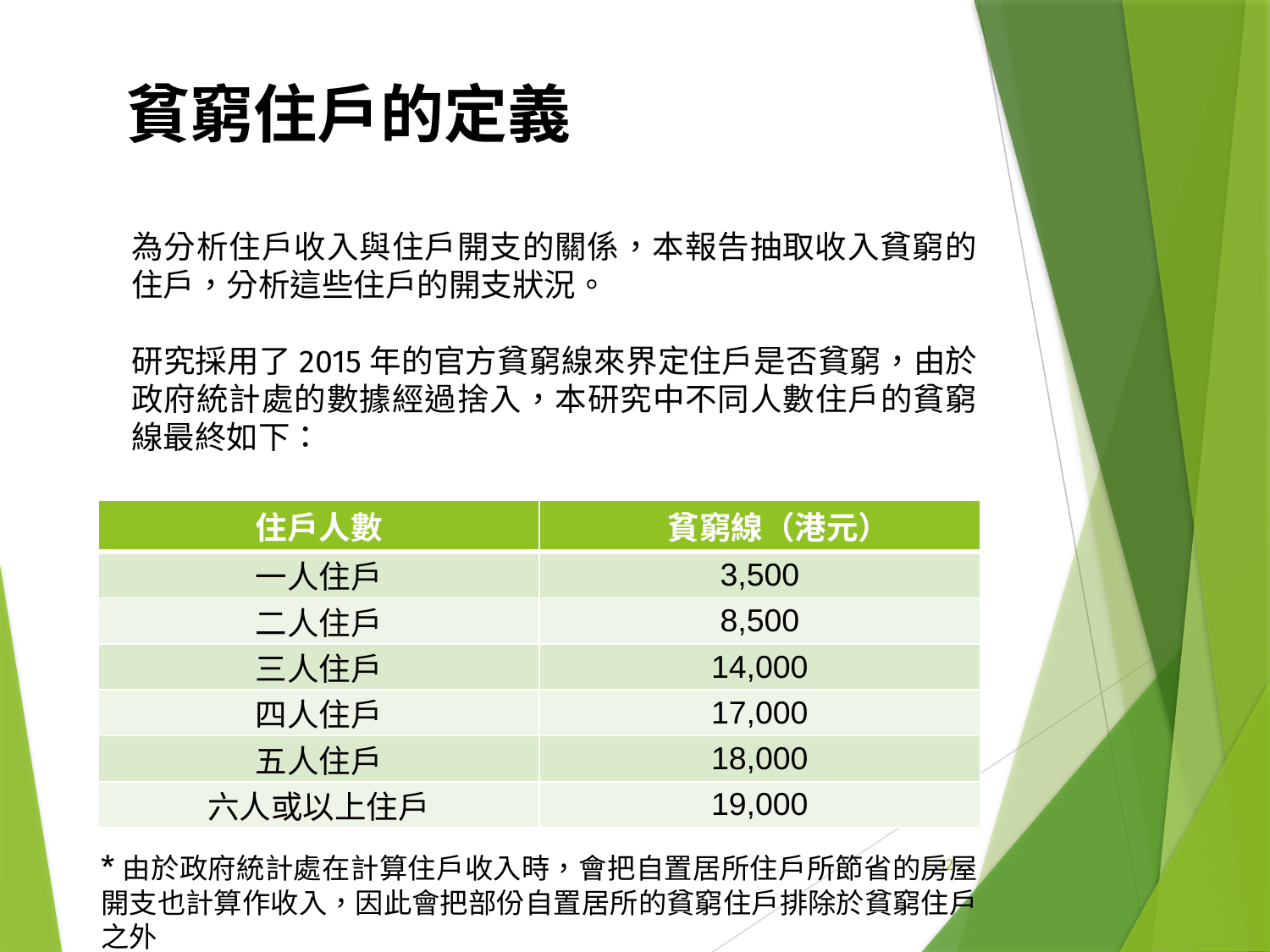

貧窮住戶的定義
為分析住戶收入與住戶開支的關係，本報告抽取收入貧窮的住戶，分析這些住戶的開支狀況。

研究採用了2015年的官方貧窮線來界定住戶是否貧窮，由於政府統計處的數據經過捨入，本研究中不同人數住戶的貧窮線最終如下：
| 住戶人數 | 貧窮線（港元） |
| --- | --- |
| 一人住户 | 3,500 |
| 二人住户 | 8,500 |
| 三人住户 | 14,000 |
| 四人住户 | 17,000 |
| 五人住户 | 18,000 |
| 六人或以上住户 | 19,000 |
12
*由於政府統計處在計算住戶收入時，會把自置居所住戶所節省的房屋開支也計算作收入，因此會把部份自置居所的貧窮住戶排除於貧窮住戶之外